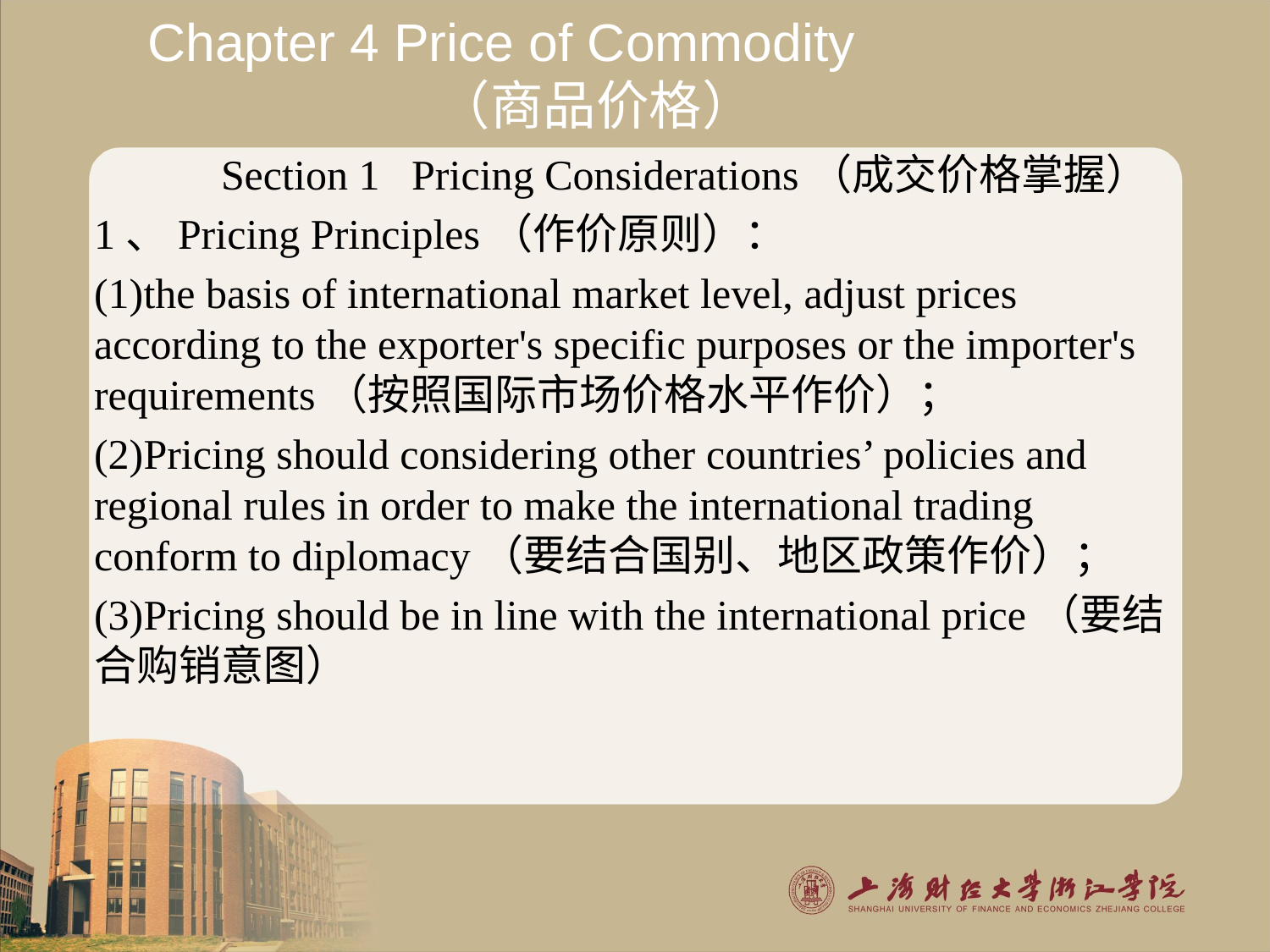

# Chapter 4 Price of Commodity （商品价格）
            Section 1   Pricing Considerations（成交价格掌握）
1、Pricing Principles（作价原则）：
(1)the basis of international market level, adjust prices according to the exporter's specific purposes or the importer's requirements（按照国际市场价格水平作价）；
(2)Pricing should considering other countries’ policies and regional rules in order to make the international trading conform to diplomacy（要结合国别、地区政策作价）；
(3)Pricing should be in line with the international price（要结合购销意图）